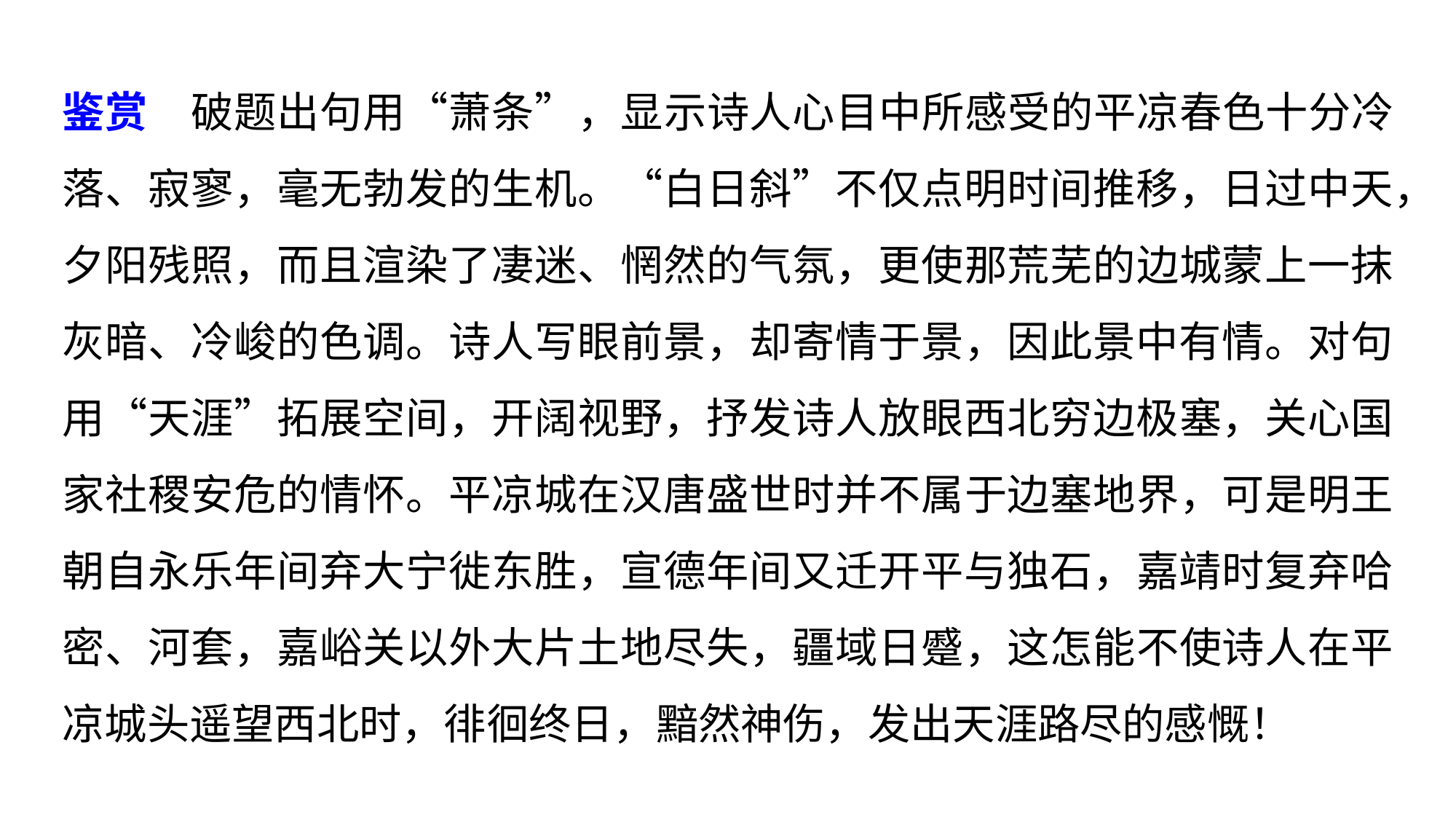

鉴赏　破题出句用“萧条”，显示诗人心目中所感受的平凉春色十分冷落、寂寥，毫无勃发的生机。“白日斜”不仅点明时间推移，日过中天，夕阳残照，而且渲染了凄迷、惘然的气氛，更使那荒芜的边城蒙上一抹灰暗、冷峻的色调。诗人写眼前景，却寄情于景，因此景中有情。对句用“天涯”拓展空间，开阔视野，抒发诗人放眼西北穷边极塞，关心国家社稷安危的情怀。平凉城在汉唐盛世时并不属于边塞地界，可是明王朝自永乐年间弃大宁徙东胜，宣德年间又迁开平与独石，嘉靖时复弃哈密、河套，嘉峪关以外大片土地尽失，疆域日蹙，这怎能不使诗人在平凉城头遥望西北时，徘徊终日，黯然神伤，发出天涯路尽的感慨！